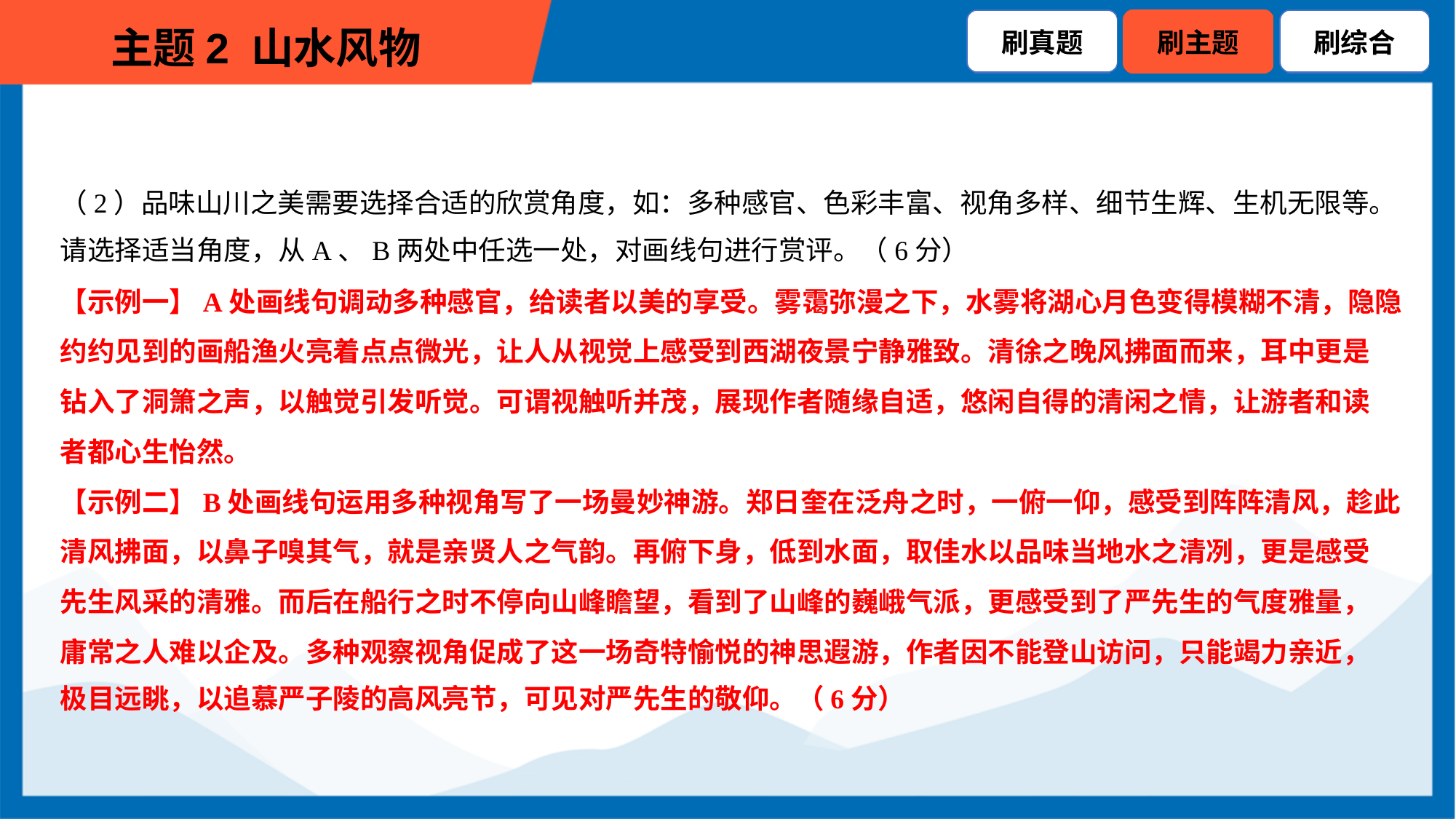

（2）品味山川之美需要选择合适的欣赏角度，如：多种感官、色彩丰富、视角多样、细节生辉、生机无限等。
请选择适当角度，从A、B两处中任选一处，对画线句进行赏评。（6分）
【示例一】A处画线句调动多种感官，给读者以美的享受。雾霭弥漫之下，水雾将湖心月色变得模糊不清，隐隐
约约见到的画船渔火亮着点点微光，让人从视觉上感受到西湖夜景宁静雅致。清徐之晚风拂面而来，耳中更是
钻入了洞箫之声，以触觉引发听觉。可谓视触听并茂，展现作者随缘自适，悠闲自得的清闲之情，让游者和读
者都心生怡然。
【示例二】B处画线句运用多种视角写了一场曼妙神游。郑日奎在泛舟之时，一俯一仰，感受到阵阵清风，趁此
清风拂面，以鼻子嗅其气，就是亲贤人之气韵。再俯下身，低到水面，取佳水以品味当地水之清冽，更是感受
先生风采的清雅。而后在船行之时不停向山峰瞻望，看到了山峰的巍峨气派，更感受到了严先生的气度雅量，
庸常之人难以企及。多种观察视角促成了这一场奇特愉悦的神思遐游，作者因不能登山访问，只能竭力亲近，
极目远眺，以追慕严子陵的高风亮节，可见对严先生的敬仰。（6分）